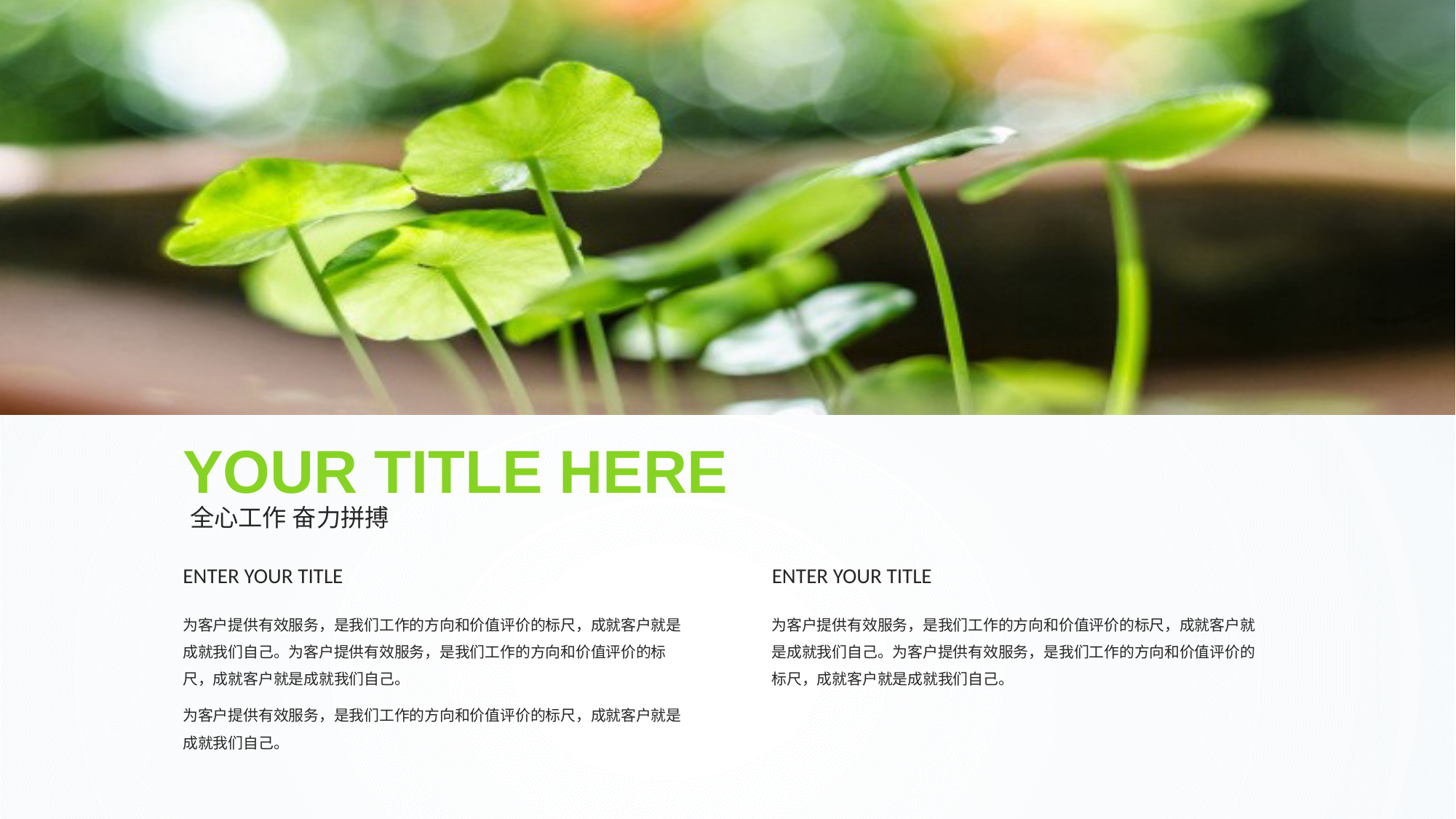

YOUR TITLE HERE
全心工作 奋力拼搏
ENTER YOUR TITLE
为客户提供有效服务，是我们工作的方向和价值评价的标尺，成就客户就是成就我们自己。为客户提供有效服务，是我们工作的方向和价值评价的标尺，成就客户就是成就我们自己。
为客户提供有效服务，是我们工作的方向和价值评价的标尺，成就客户就是成就我们自己。
ENTER YOUR TITLE
为客户提供有效服务，是我们工作的方向和价值评价的标尺，成就客户就是成就我们自己。为客户提供有效服务，是我们工作的方向和价值评价的标尺，成就客户就是成就我们自己。